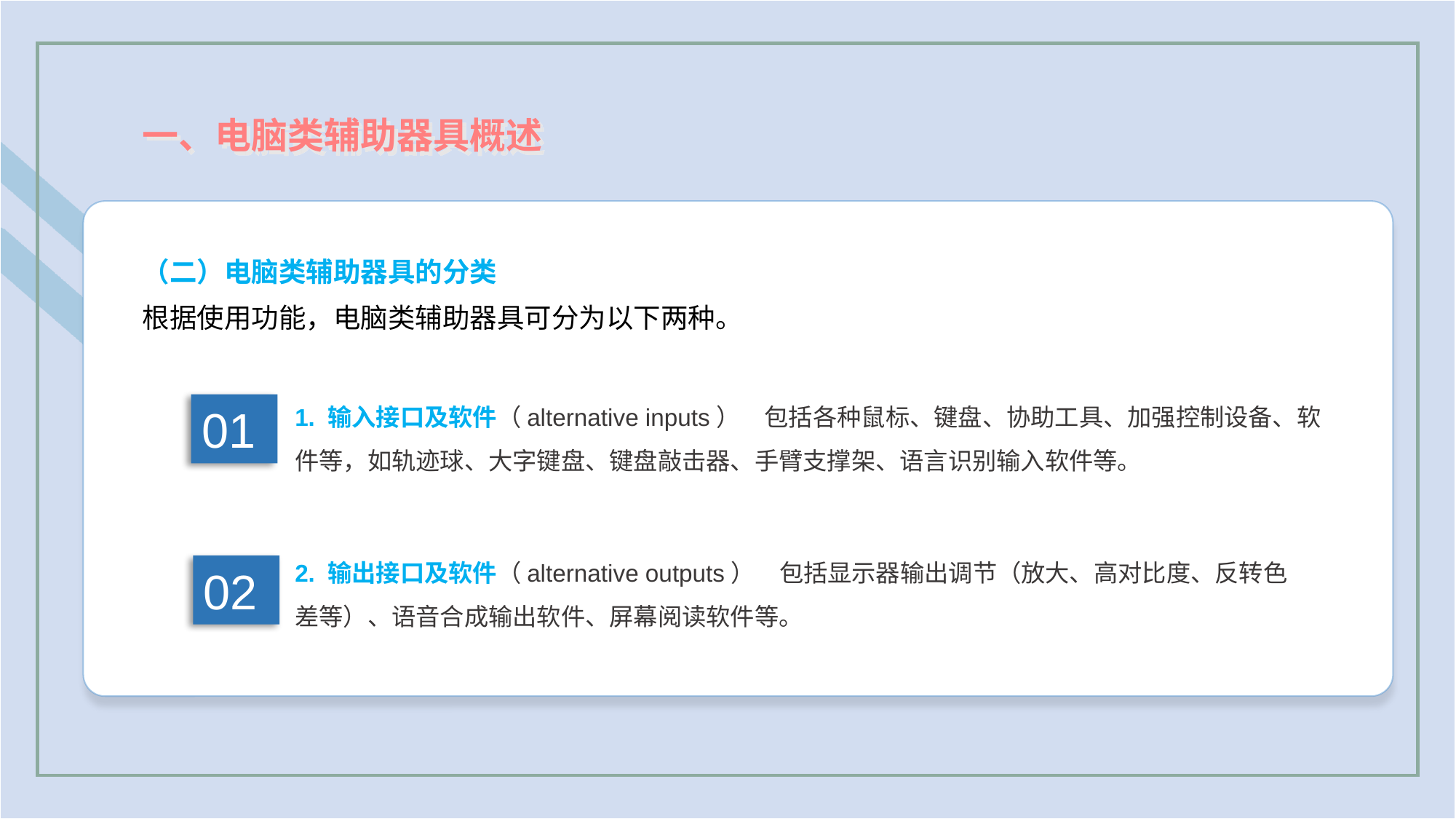

一、电脑类辅助器具概述

（二）电脑类辅助器具的分类
根据使用功能，电脑类辅助器具可分为以下两种。
1. 输入接口及软件（alternative inputs）　包括各种鼠标、键盘、协助工具、加强控制设备、软件等，如轨迹球、大字键盘、键盘敲击器、手臂支撑架、语言识别输入软件等。
01
2. 输出接口及软件（alternative outputs）　包括显示器输出调节（放大、高对比度、反转色差等）、语音合成输出软件、屏幕阅读软件等。
02